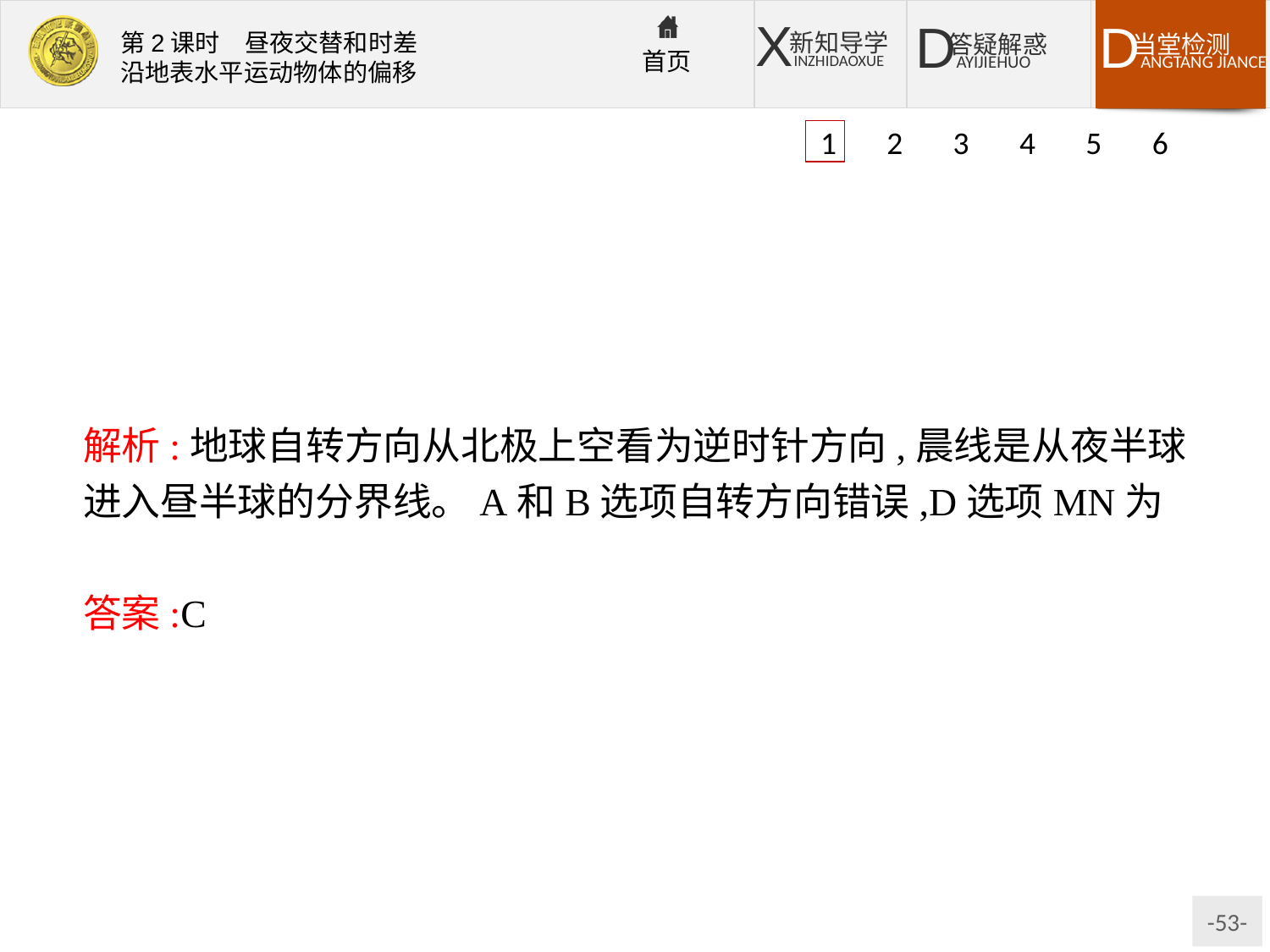

1       2       3       4       5       6

解析:地球自转方向从北极上空看为逆时针方向,晨线是从夜半球进入昼半球的分界线。A和B选项自转方向错误,D选项MN为昏线。
答案:C